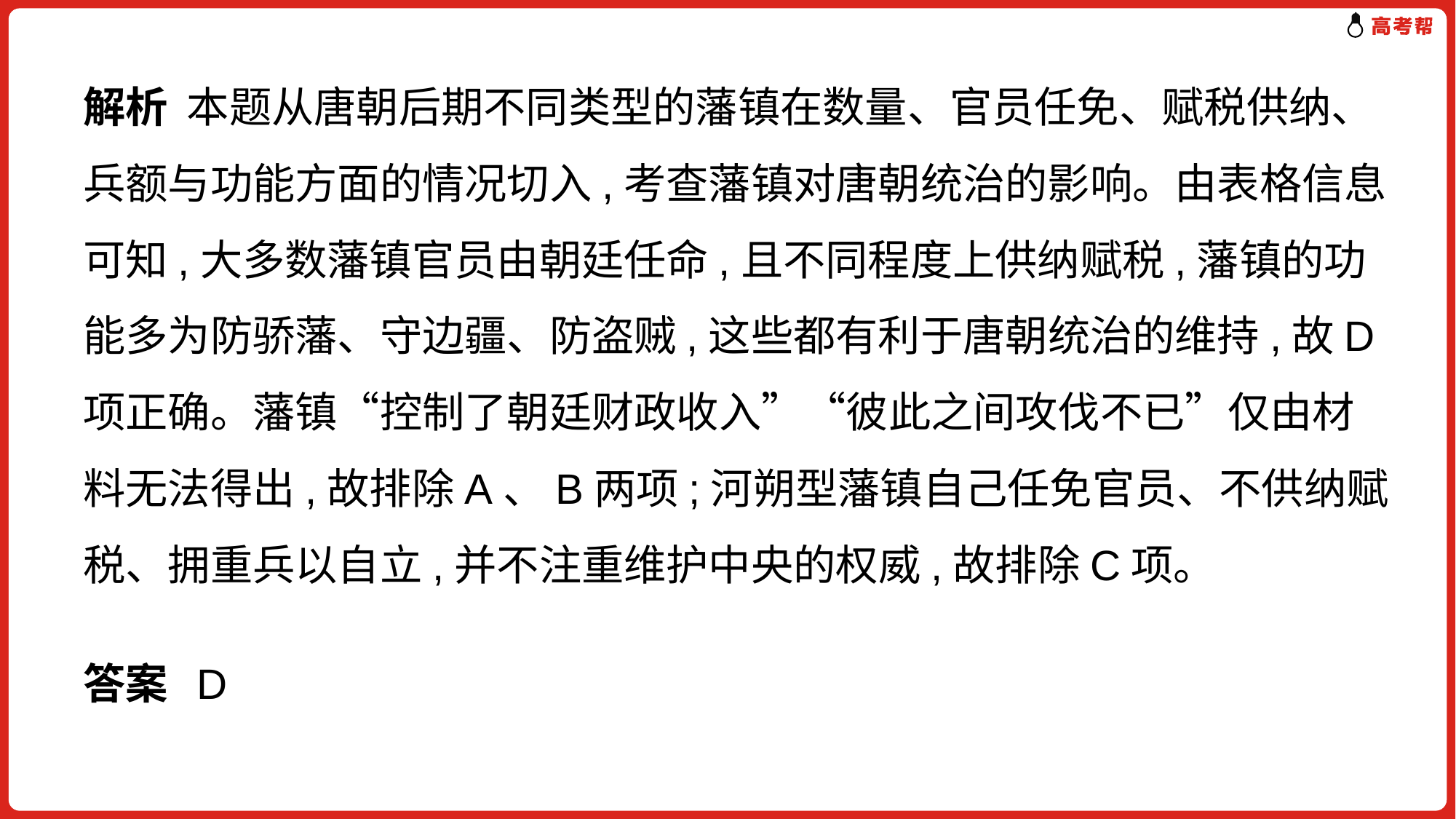

解析  本题从唐朝后期不同类型的藩镇在数量、官员任免、赋税供纳、兵额与功能方面的情况切入,考查藩镇对唐朝统治的影响。由表格信息可知,大多数藩镇官员由朝廷任命,且不同程度上供纳赋税,藩镇的功能多为防骄藩、守边疆、防盗贼,这些都有利于唐朝统治的维持,故D项正确。藩镇“控制了朝廷财政收入”“彼此之间攻伐不已”仅由材料无法得出,故排除A、B两项;河朔型藩镇自己任免官员、不供纳赋税、拥重兵以自立,并不注重维护中央的权威,故排除C项。
答案  D